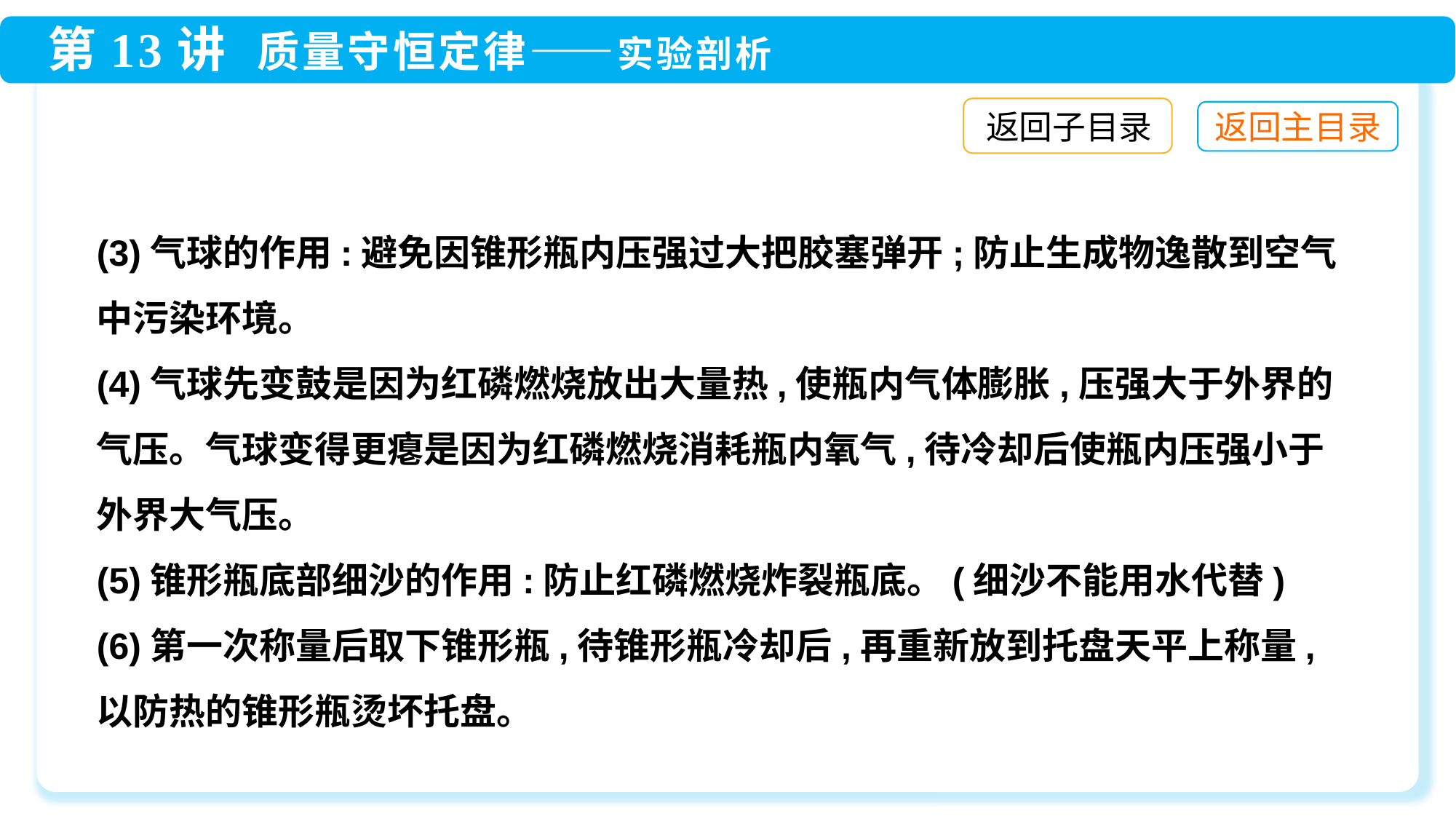

返回子目录
(3)气球的作用:避免因锥形瓶内压强过大把胶塞弹开;防止生成物逸散到空气中污染环境。
(4)气球先变鼓是因为红磷燃烧放出大量热,使瓶内气体膨胀,压强大于外界的气压。气球变得更瘪是因为红磷燃烧消耗瓶内氧气,待冷却后使瓶内压强小于外界大气压。
(5)锥形瓶底部细沙的作用:防止红磷燃烧炸裂瓶底。(细沙不能用水代替)
(6)第一次称量后取下锥形瓶,待锥形瓶冷却后,再重新放到托盘天平上称量,以防热的锥形瓶烫坏托盘。